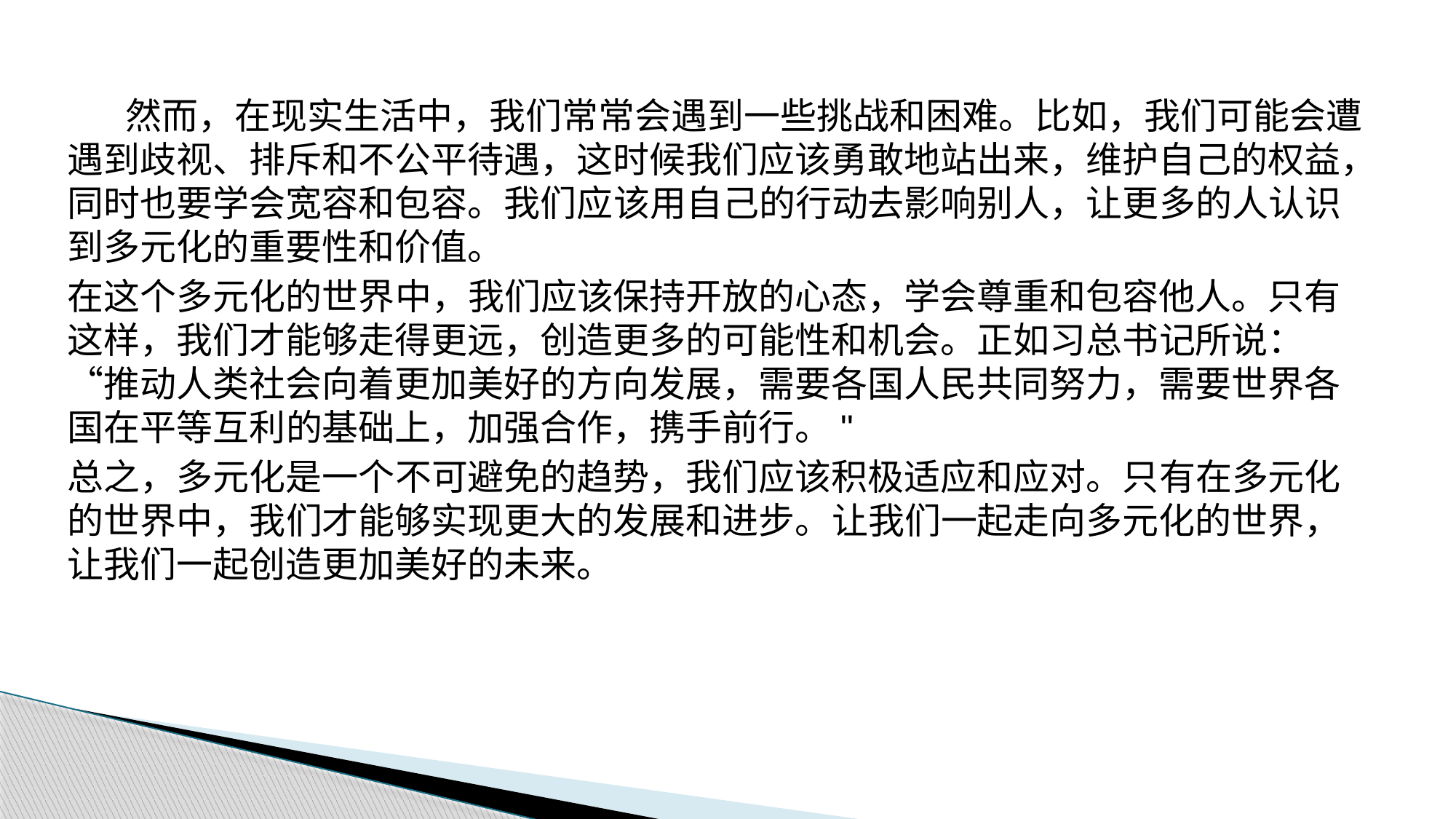

然而，在现实生活中，我们常常会遇到一些挑战和困难。比如，我们可能会遭遇到歧视、排斥和不公平待遇，这时候我们应该勇敢地站出来，维护自己的权益，同时也要学会宽容和包容。我们应该用自己的行动去影响别人，让更多的人认识到多元化的重要性和价值。
在这个多元化的世界中，我们应该保持开放的心态，学会尊重和包容他人。只有这样，我们才能够走得更远，创造更多的可能性和机会。正如习总书记所说：“推动人类社会向着更加美好的方向发展，需要各国人民共同努力，需要世界各国在平等互利的基础上，加强合作，携手前行。"
总之，多元化是一个不可避免的趋势，我们应该积极适应和应对。只有在多元化的世界中，我们才能够实现更大的发展和进步。让我们一起走向多元化的世界，让我们一起创造更加美好的未来。